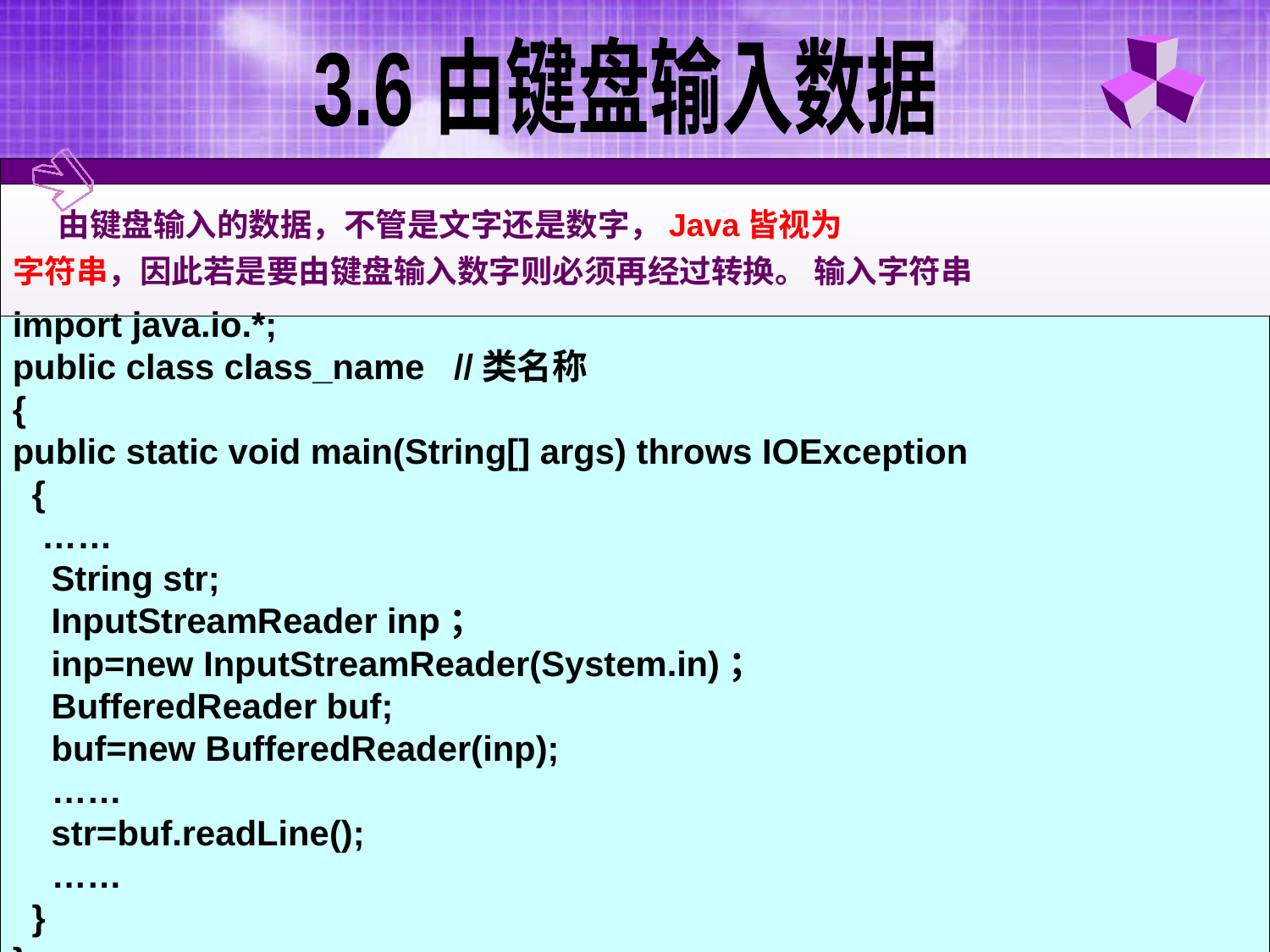

3.6 由键盘输入数据
   由键盘输入的数据，不管是文字还是数字，Java皆视为
字符串，因此若是要由键盘输入数字则必须再经过转换。 输入字符串

import java.io.*;
public class class_name   //类名称
{
public static void main(String[] args) throws IOException
  {
   ……
    String str;
    InputStreamReader inp；
    inp=new InputStreamReader(System.in)；
    BufferedReader buf;
    buf=new BufferedReader(inp);
    ……
    str=buf.readLine();
    ……
  }
}

12